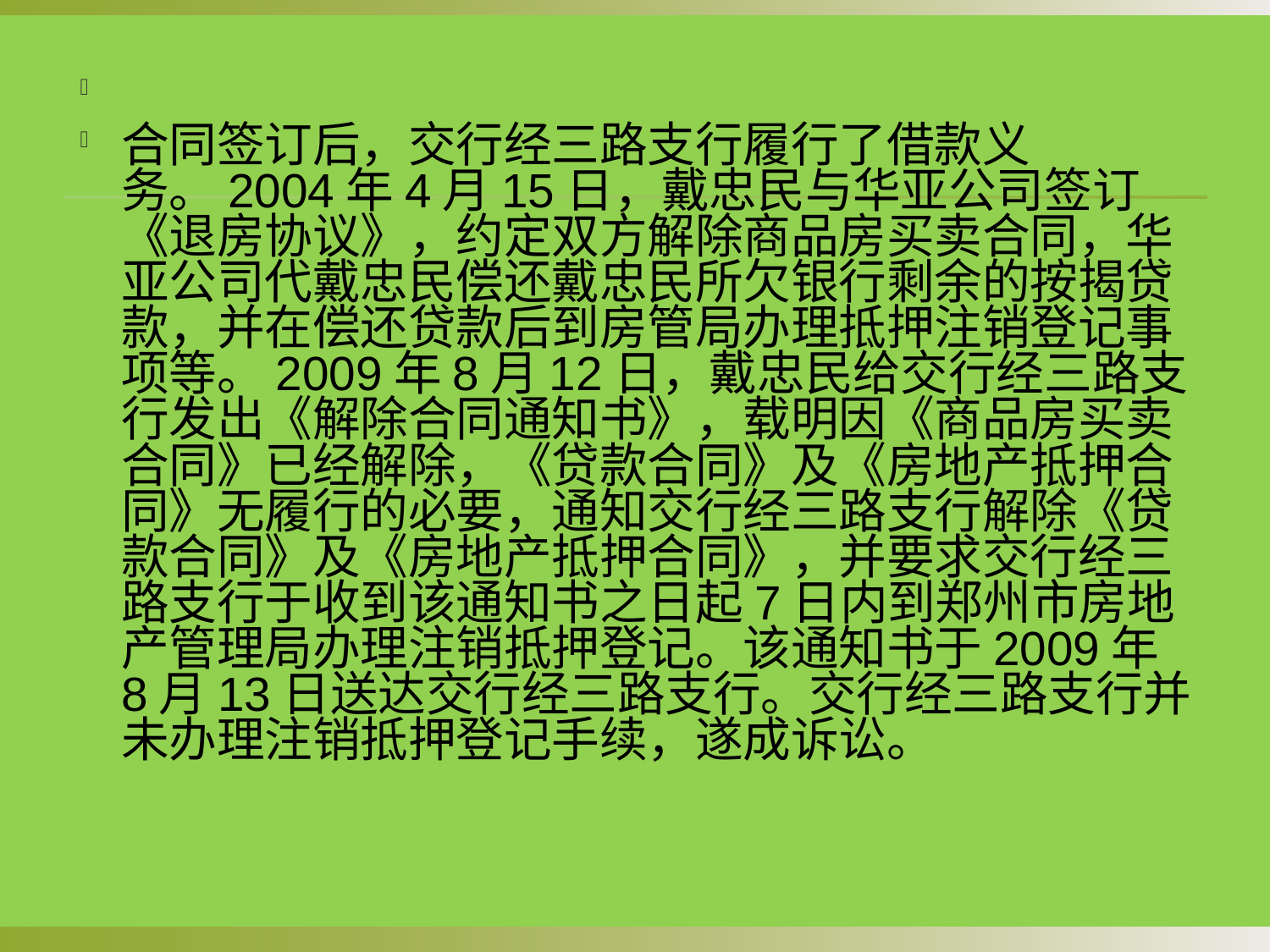

合同签订后，交行经三路支行履行了借款义务。2004年4月15日，戴忠民与华亚公司签订《退房协议》，约定双方解除商品房买卖合同，华亚公司代戴忠民偿还戴忠民所欠银行剩余的按揭贷款，并在偿还贷款后到房管局办理抵押注销登记事项等。2009年8月12日，戴忠民给交行经三路支行发出《解除合同通知书》，载明因《商品房买卖合同》已经解除，《贷款合同》及《房地产抵押合同》无履行的必要，通知交行经三路支行解除《贷款合同》及《房地产抵押合同》，并要求交行经三路支行于收到该通知书之日起7日内到郑州市房地产管理局办理注销抵押登记。该通知书于2009年8月13日送达交行经三路支行。交行经三路支行并未办理注销抵押登记手续，遂成诉讼。